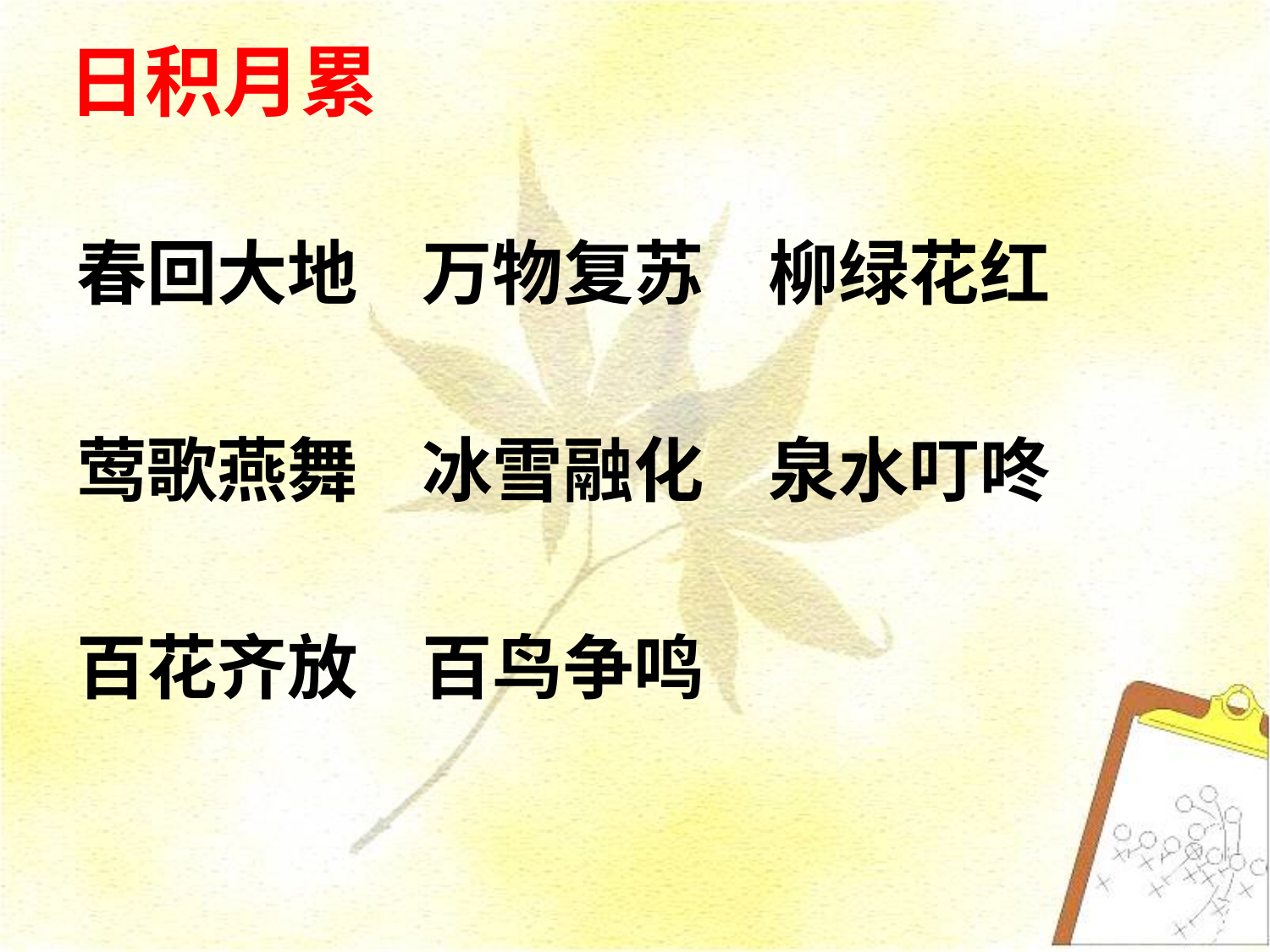

# 日积月累
春回大地    万物复苏    柳绿花红

莺歌燕舞    冰雪融化    泉水叮咚

百花齐放    百鸟争鸣